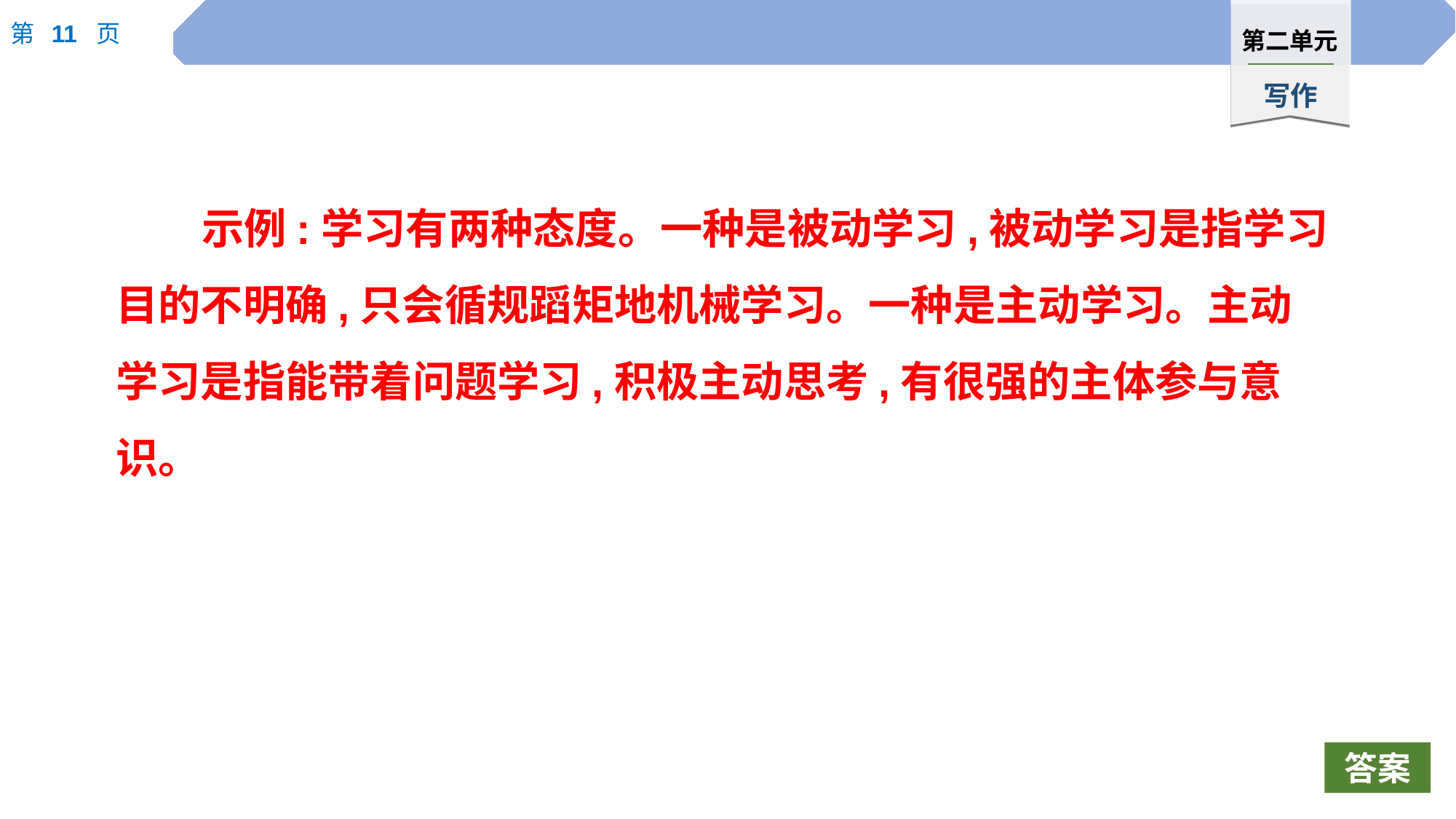

示例:学习有两种态度。一种是被动学习,被动学习是指学习目的不明确,只会循规蹈矩地机械学习。一种是主动学习。主动学习是指能带着问题学习,积极主动思考,有很强的主体参与意识。
答案